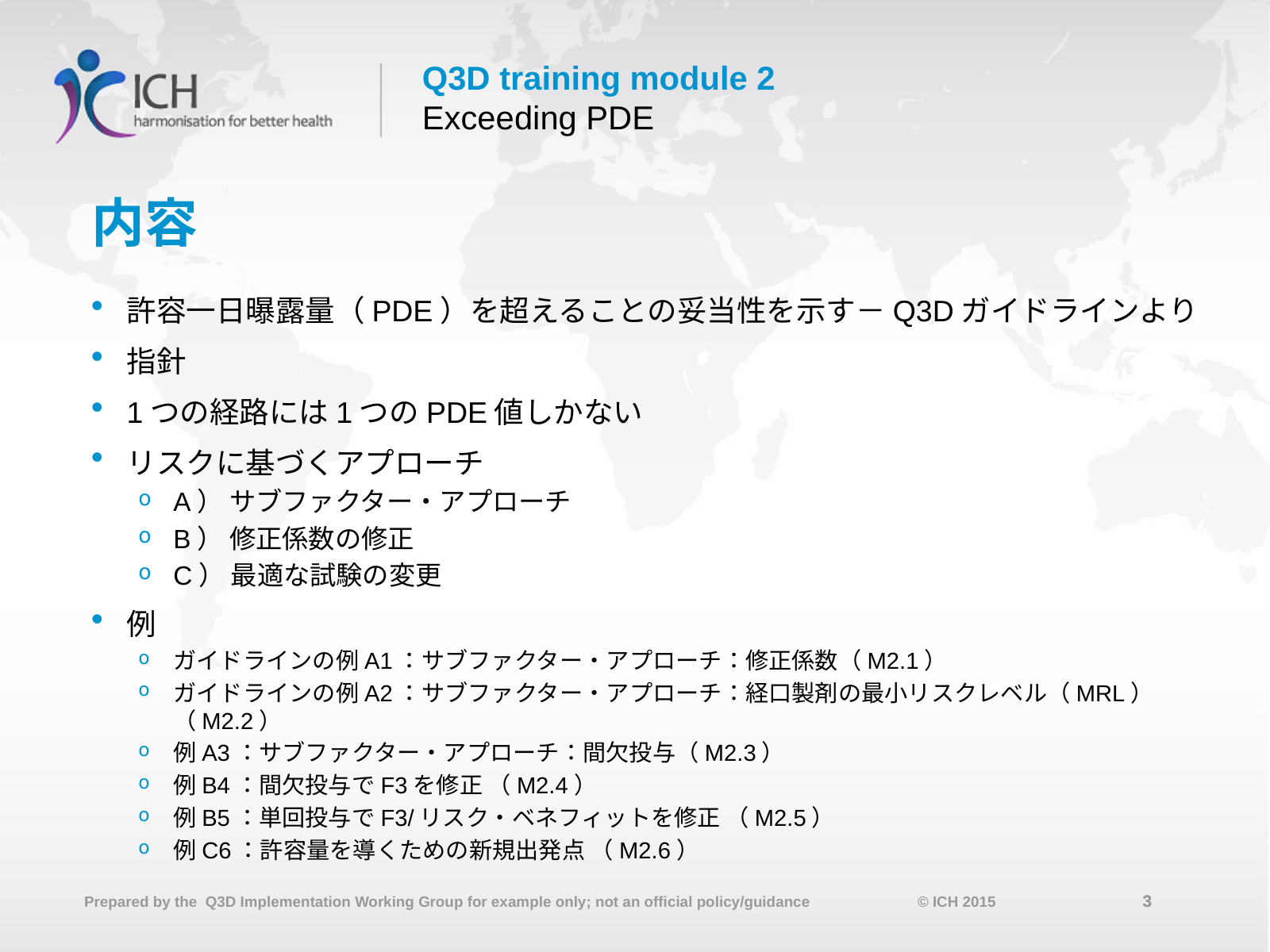

# 内容
許容一日曝露量（PDE）を超えることの妥当性を示す－Q3Dガイドラインより
指針
1つの経路には1つのPDE値しかない
リスクに基づくアプローチ
A） サブファクター・アプローチ
B） 修正係数の修正
C） 最適な試験の変更
例
ガイドラインの例A1：サブファクター・アプローチ：修正係数（M2.1）
ガイドラインの例A2：サブファクター・アプローチ：経口製剤の最小リスクレベル（MRL）（M2.2）
例A3：サブファクター・アプローチ：間欠投与（M2.3）
例B4：間欠投与でF3を修正 （M2.4）
例B5：単回投与でF3/リスク・ベネフィットを修正 （M2.5）
例C6：許容量を導くための新規出発点 （M2.6）